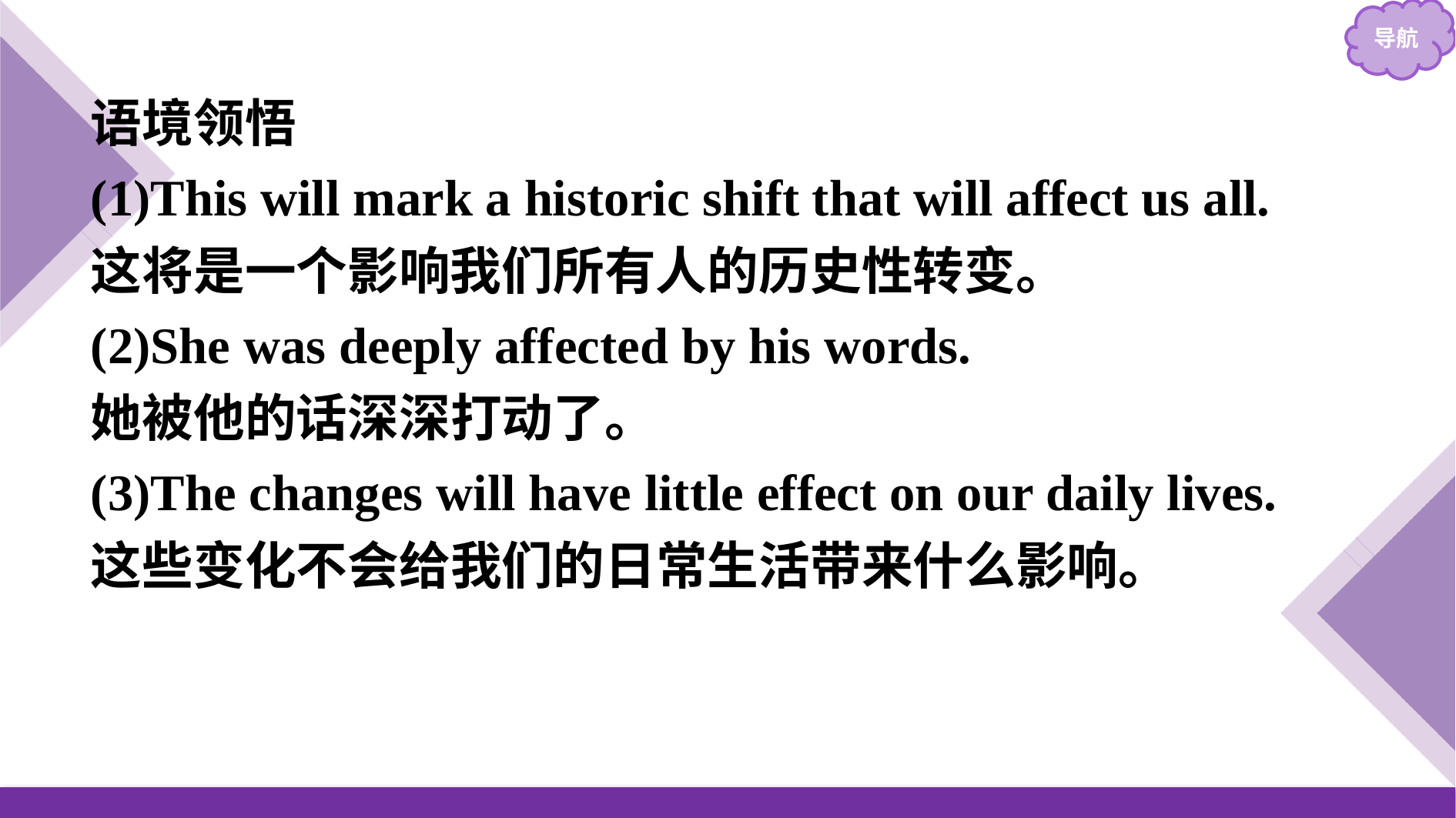

语境领悟
(1)This will mark a historic shift that will affect us all.
这将是一个影响我们所有人的历史性转变。
(2)She was deeply affected by his words.
她被他的话深深打动了。
(3)The changes will have little effect on our daily lives.
这些变化不会给我们的日常生活带来什么影响。